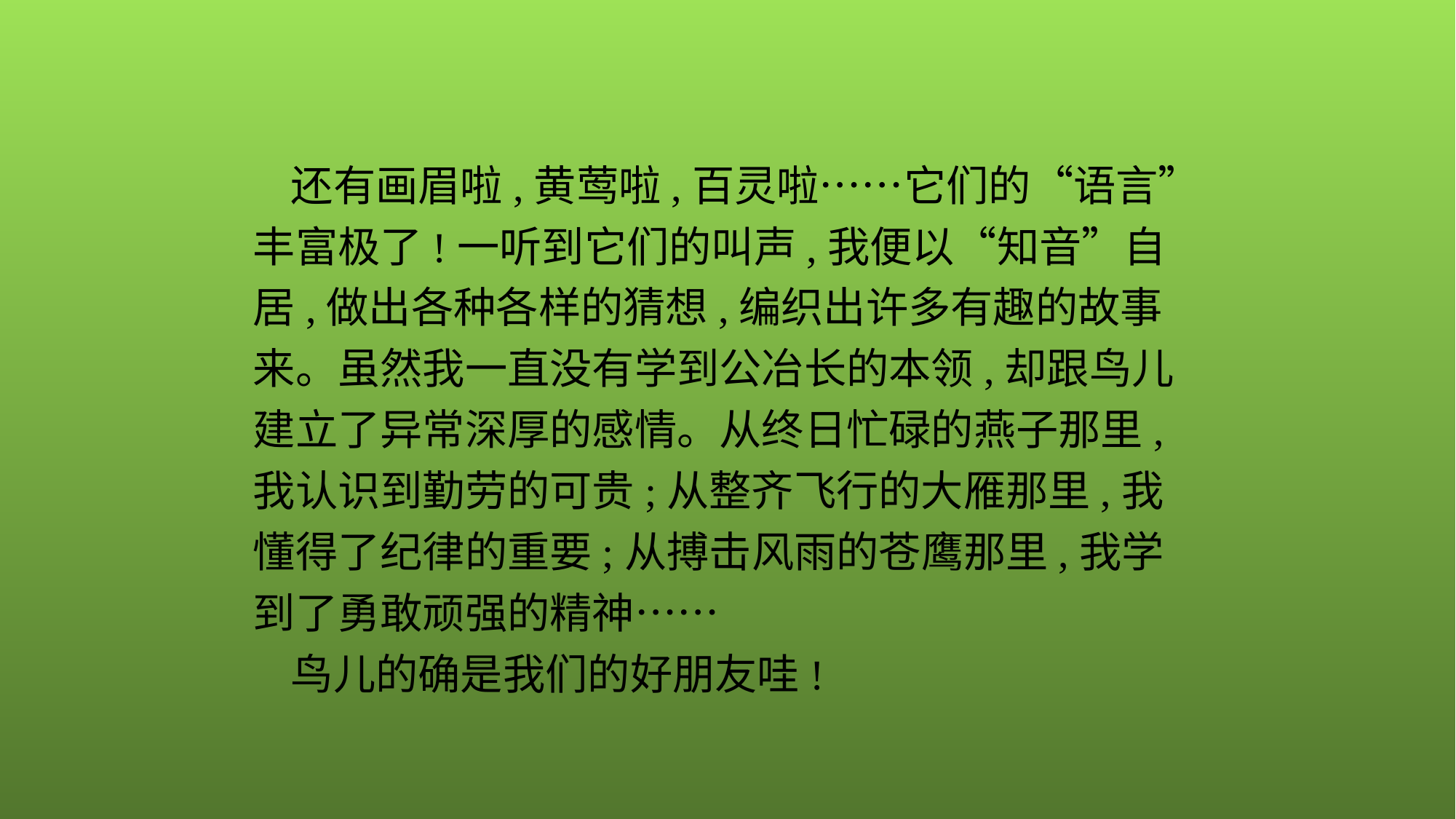

还有画眉啦,黄莺啦,百灵啦……它们的“语言”丰富极了!一听到它们的叫声,我便以“知音”自居,做出各种各样的猜想,编织出许多有趣的故事来。虽然我一直没有学到公冶长的本领,却跟鸟儿建立了异常深厚的感情。从终日忙碌的燕子那里,我认识到勤劳的可贵;从整齐飞行的大雁那里,我懂得了纪律的重要;从搏击风雨的苍鹰那里,我学到了勇敢顽强的精神……
鸟儿的确是我们的好朋友哇!